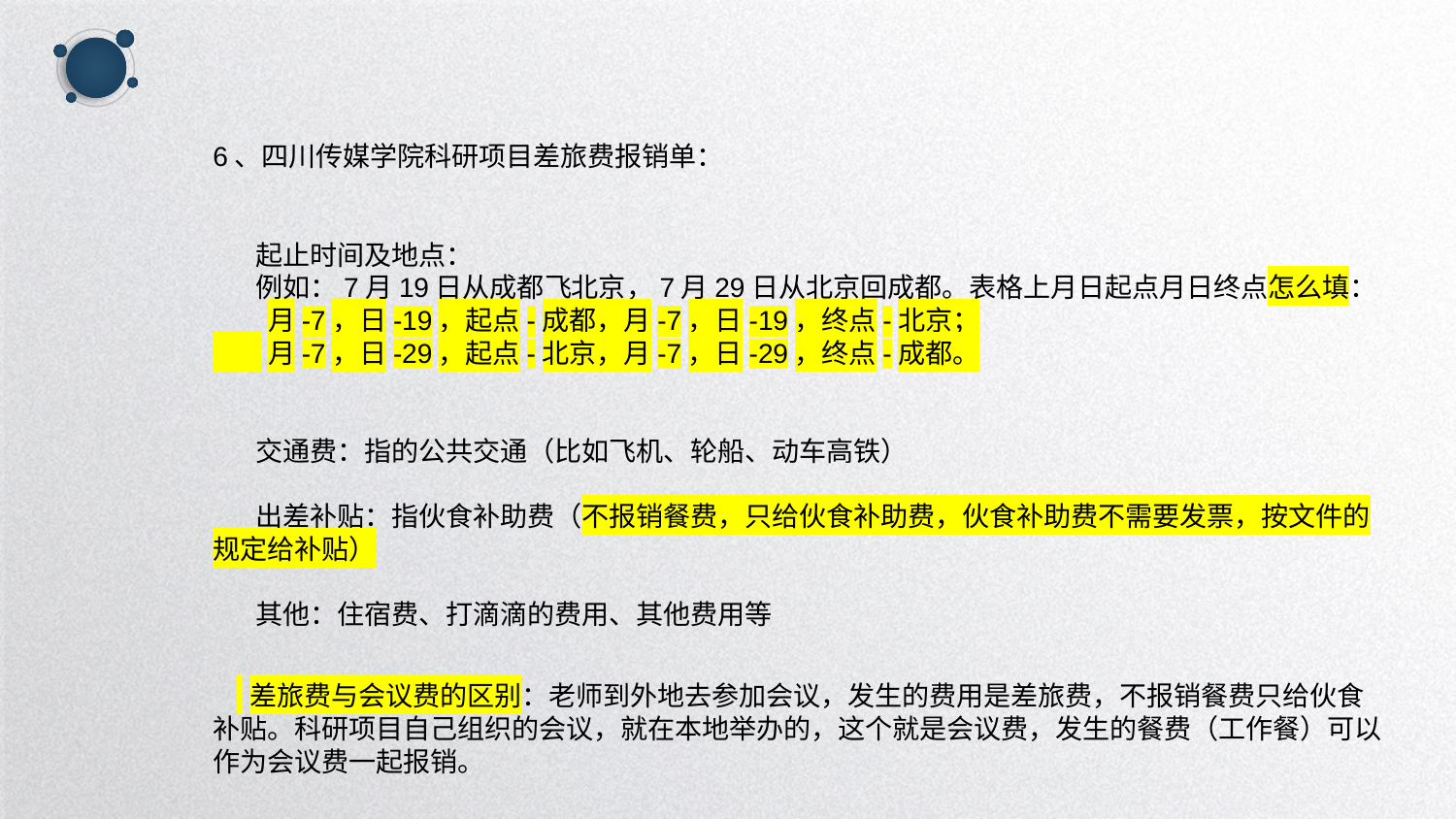

6、四川传媒学院科研项目差旅费报销单：

      起止时间及地点：
      例如：7月19日从成都飞北京，7月29日从北京回成都。表格上月日起点月日终点怎么填：
        月-7，日-19，起点-成都，月-7，日-19，终点-北京；
        月-7，日-29，起点-北京，月-7，日-29，终点-成都。

      交通费：指的公共交通（比如飞机、轮船、动车高铁）

      出差补贴：指伙食补助费（不报销餐费，只给伙食补助费，伙食补助费不需要发票，按文件的规定给补贴）

      其他：住宿费、打滴滴的费用、其他费用等

     差旅费与会议费的区别：老师到外地去参加会议，发生的费用是差旅费，不报销餐费只给伙食补贴。科研项目自己组织的会议，就在本地举办的，这个就是会议费，发生的餐费（工作餐）可以作为会议费一起报销。